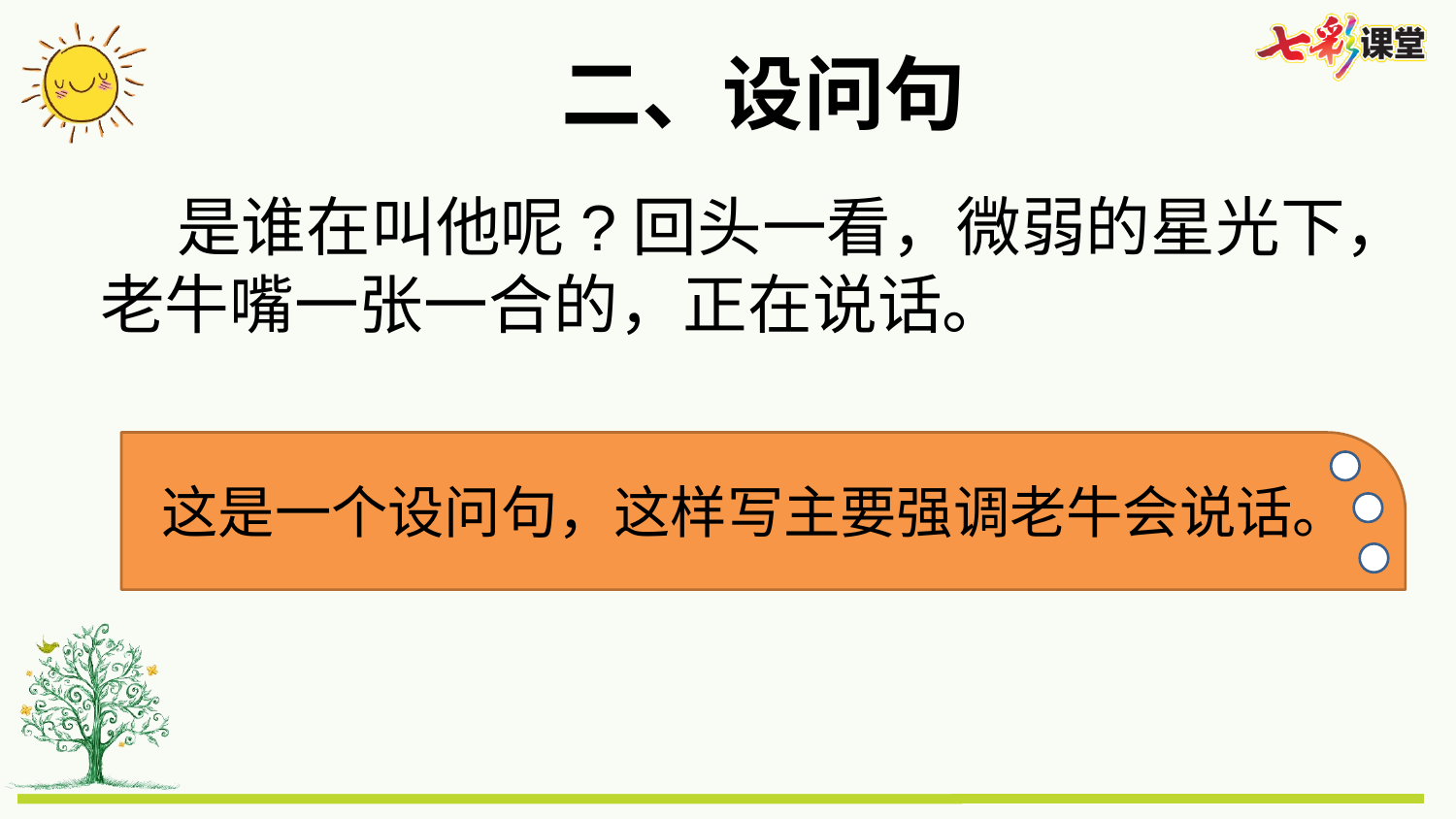

二、设问句
     是谁在叫他呢?回头一看，微弱的星光下，老牛嘴一张一合的，正在说话。
 这是一个设问句，这样写主要强调老牛会说话。